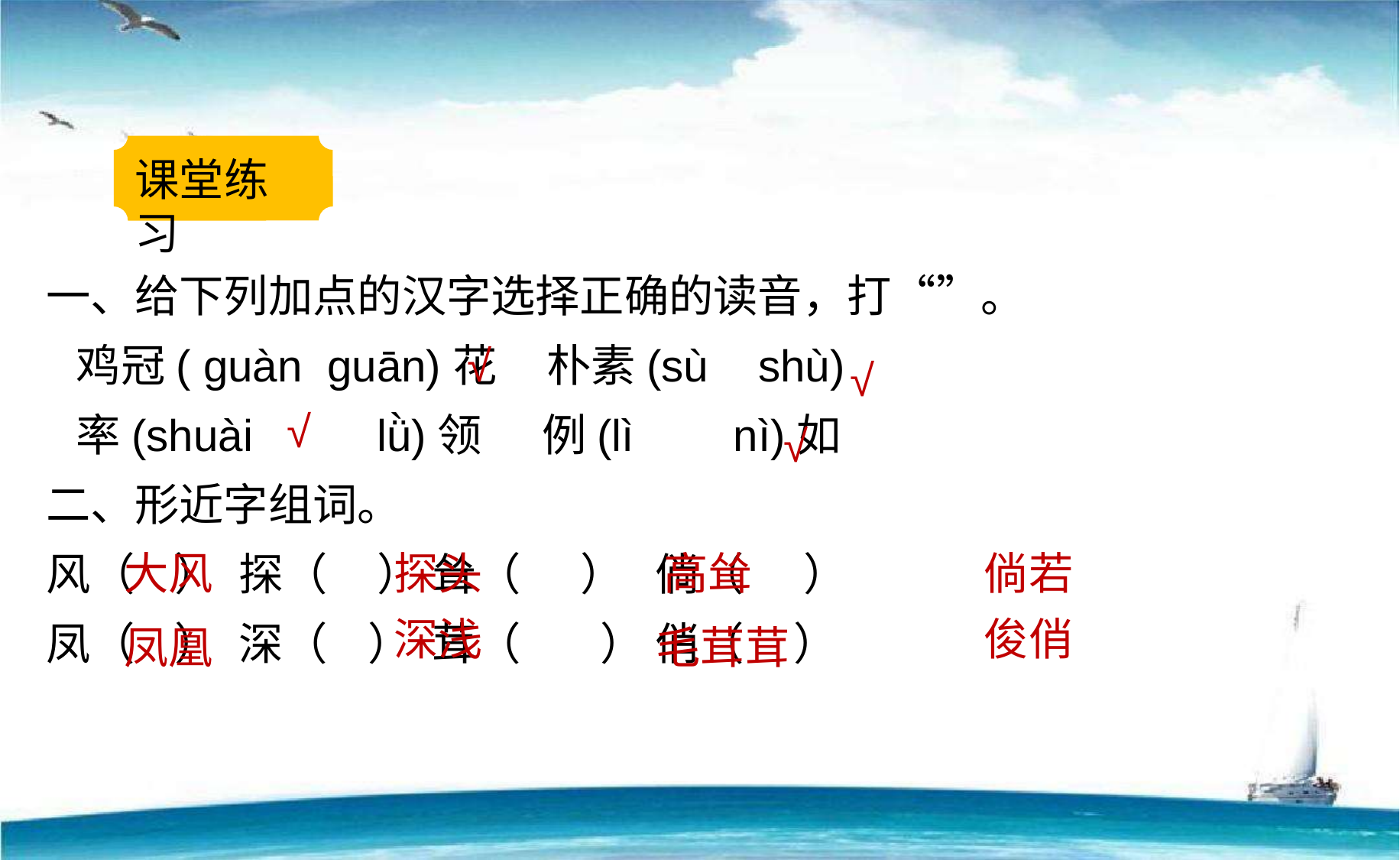

课堂练习
一、给下列加点的汉字选择正确的读音，打“”。
  鸡冠( ɡuàn  guān)花     朴素(sù    shù)
  率(shuài          lǜ)领      例(lì        nì)如
二、形近字组词。
风（    ）  探（     ） 耸（      ）   倘（      ）
凤（    ）  深（    ）  茸（        ） 俏（     ）
√
√
√
√
大风
探头
高耸
倘若
深浅
俊俏
凤凰
毛茸茸